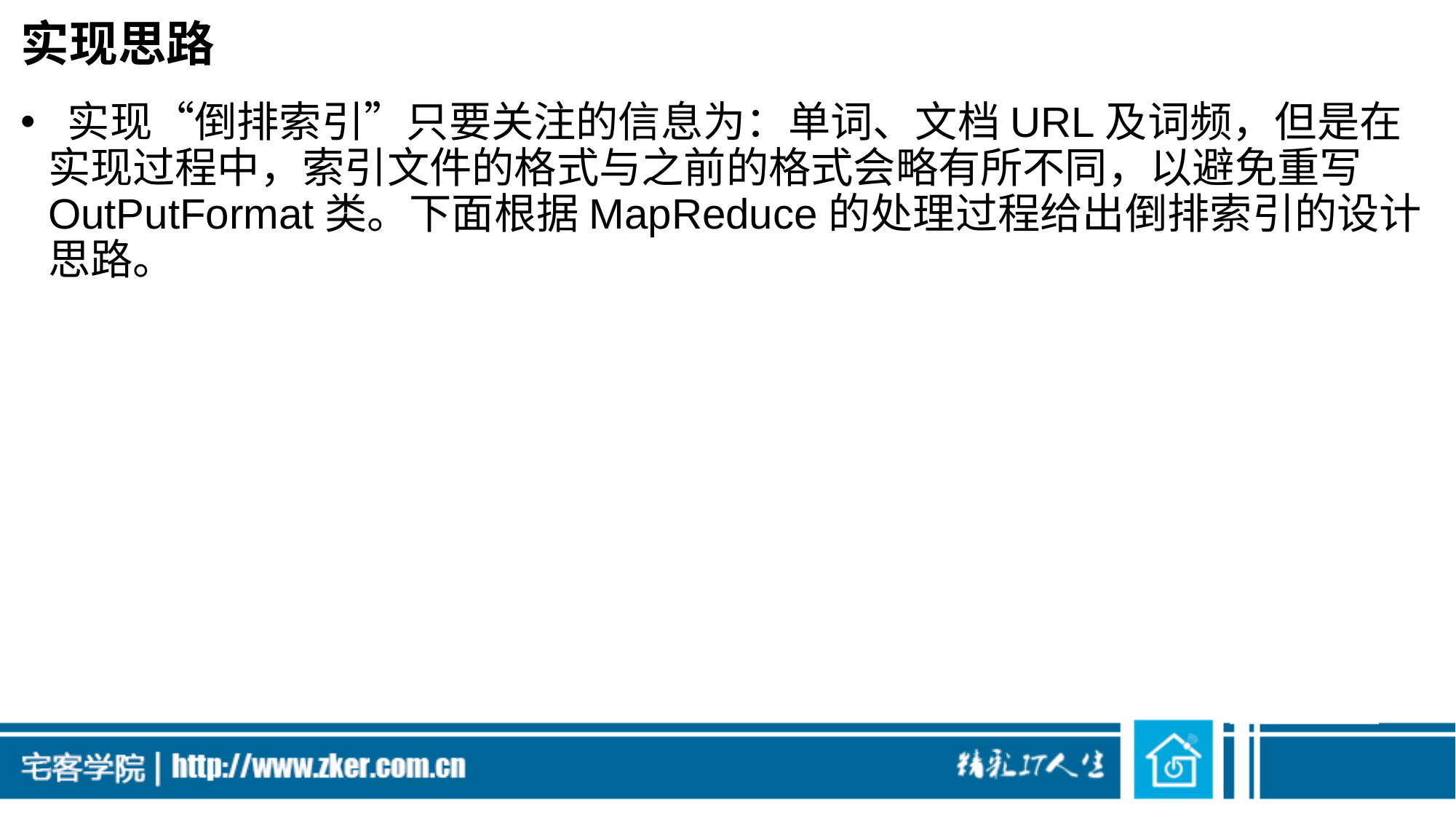

# 实现思路
 实现“倒排索引”只要关注的信息为：单词、文档URL及词频，但是在实现过程中，索引文件的格式与之前的格式会略有所不同，以避免重写OutPutFormat类。下面根据MapReduce的处理过程给出倒排索引的设计思路。